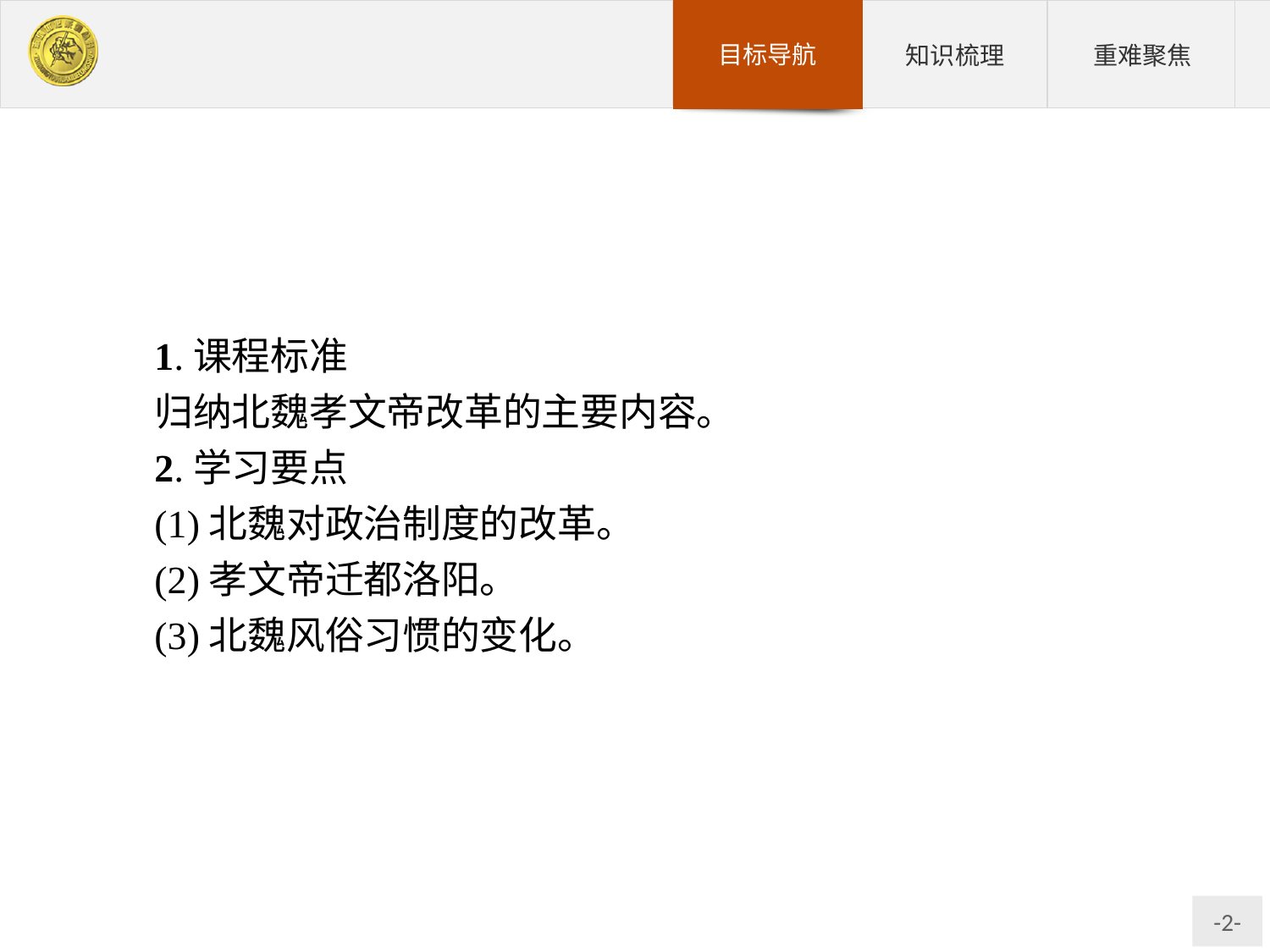

1.课程标准
归纳北魏孝文帝改革的主要内容。
2.学习要点
(1)北魏对政治制度的改革。
(2)孝文帝迁都洛阳。
(3)北魏风俗习惯的变化。